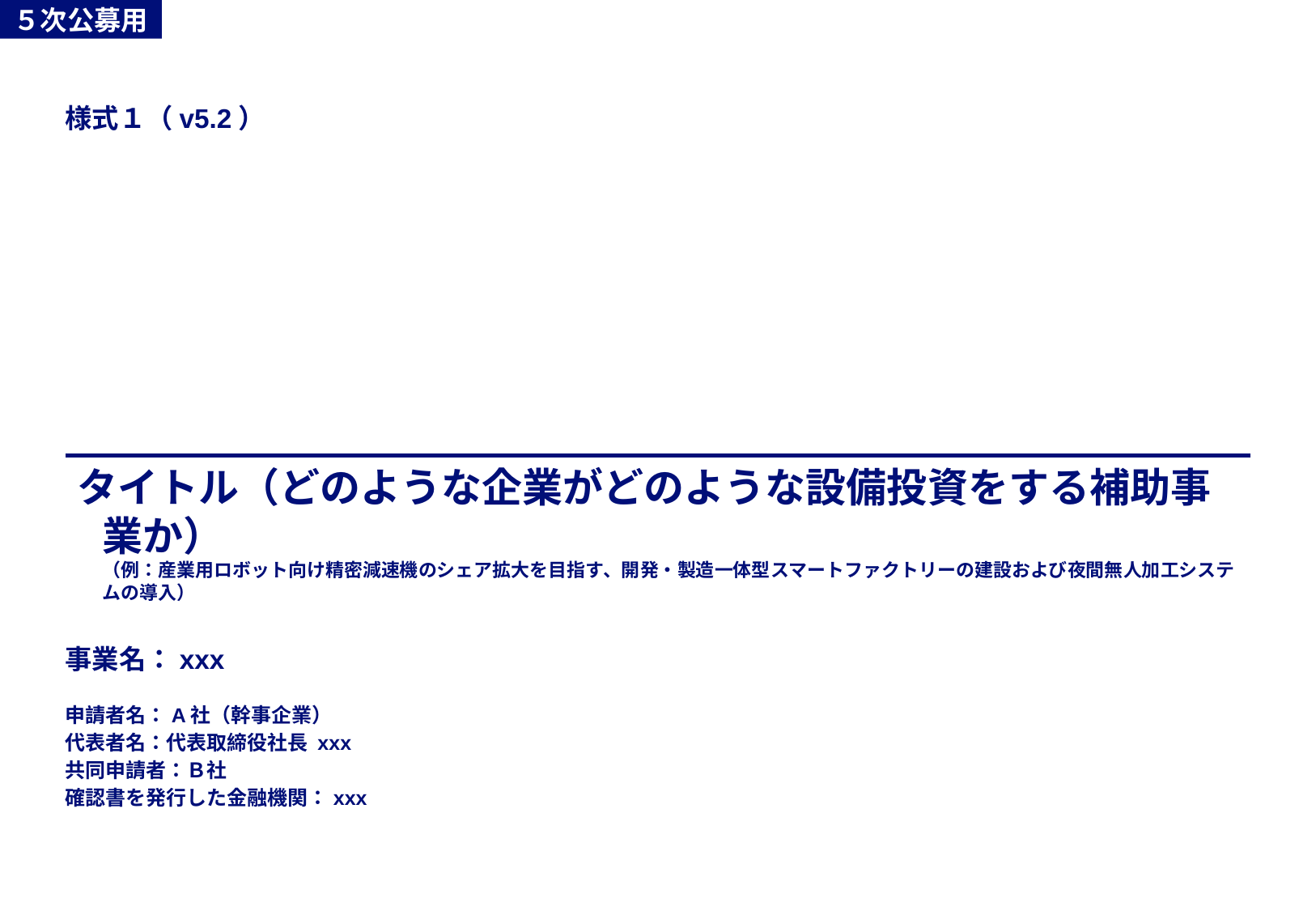

当スライドは作成必須
様式１（v5.2）
#
タイトル（どのような企業がどのような設備投資をする補助事業か）
（例：産業用ロボット向け精密減速機のシェア拡大を目指す、開発・製造一体型スマートファクトリーの建設および夜間無人加工システムの導入）
事業名：xxx
申請者名：A社（幹事企業）
代表者名：代表取締役社長 xxx
共同申請者：Ｂ社
確認書を発行した金融機関：xxx